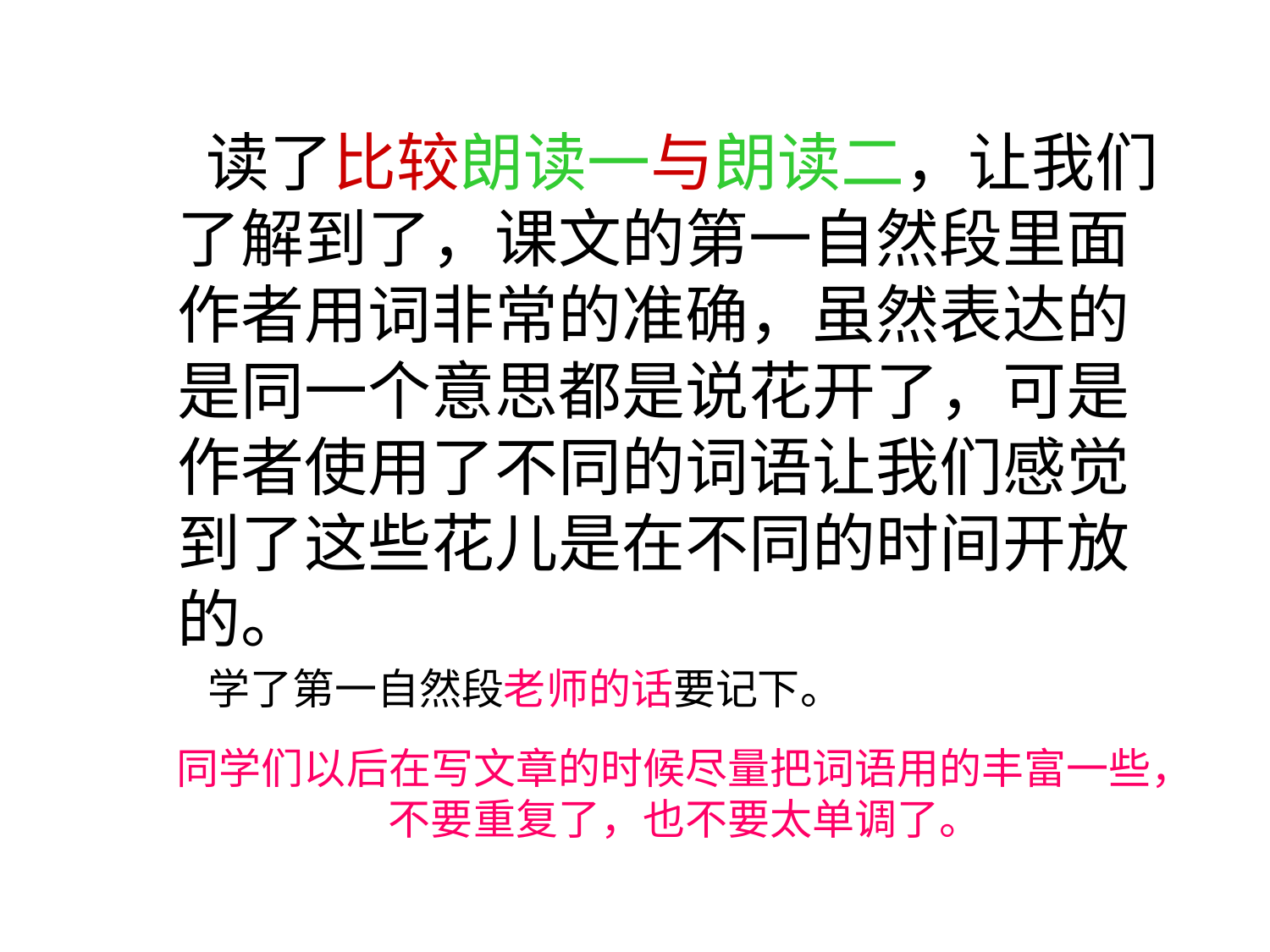

读了比较朗读一与朗读二，让我们了解到了，课文的第一自然段里面作者用词非常的准确，虽然表达的是同一个意思都是说花开了，可是作者使用了不同的词语让我们感觉到了这些花儿是在不同的时间开放的。
学了第一自然段老师的话要记下。
同学们以后在写文章的时候尽量把词语用的丰富一些，不要重复了，也不要太单调了。